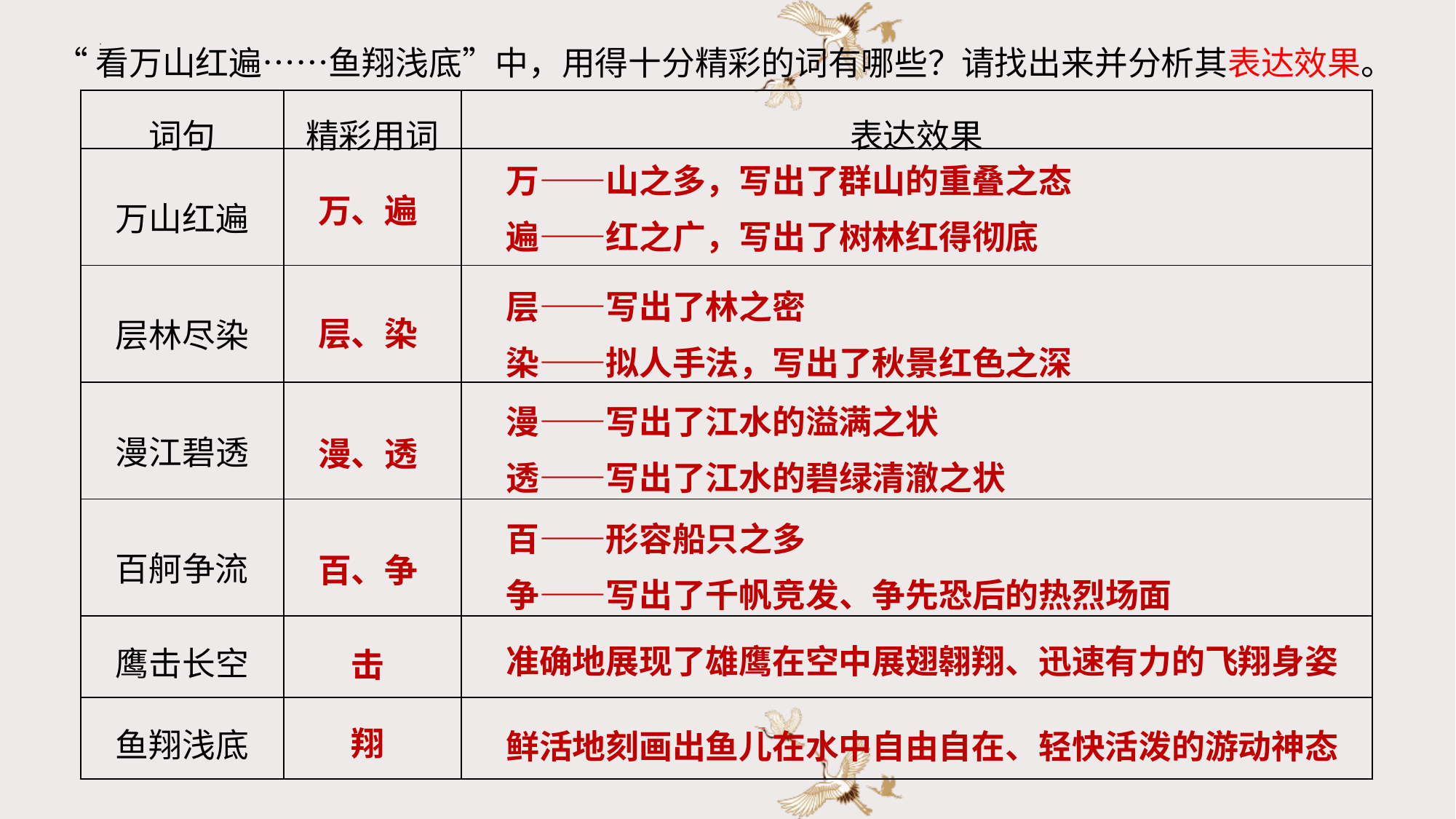

“看万山红遍……鱼翔浅底”中，用得十分精彩的词有哪些？请找出来并分析其表达效果。
| 词句 | 精彩用词 | 表达效果 |
| --- | --- | --- |
| 万山红遍 |  |  |
| 层林尽染 |  |  |
| 漫江碧透 |  |  |
| 百舸争流 |  |  |
| 鹰击长空 |  |  |
| 鱼翔浅底 |  |  |
万——山之多，写出了群山的重叠之态
遍——红之广，写出了树林红得彻底
万、遍
层——写出了林之密
染——拟人手法，写出了秋景红色之深
层、染
漫——写出了江水的溢满之状
透——写出了江水的碧绿清澈之状
漫、透
百——形容船只之多
争——写出了千帆竞发、争先恐后的热烈场面
百、争
击
准确地展现了雄鹰在空中展翅翱翔、迅速有力的飞翔身姿
翔
鲜活地刻画出鱼儿在水中自由自在、轻快活泼的游动神态